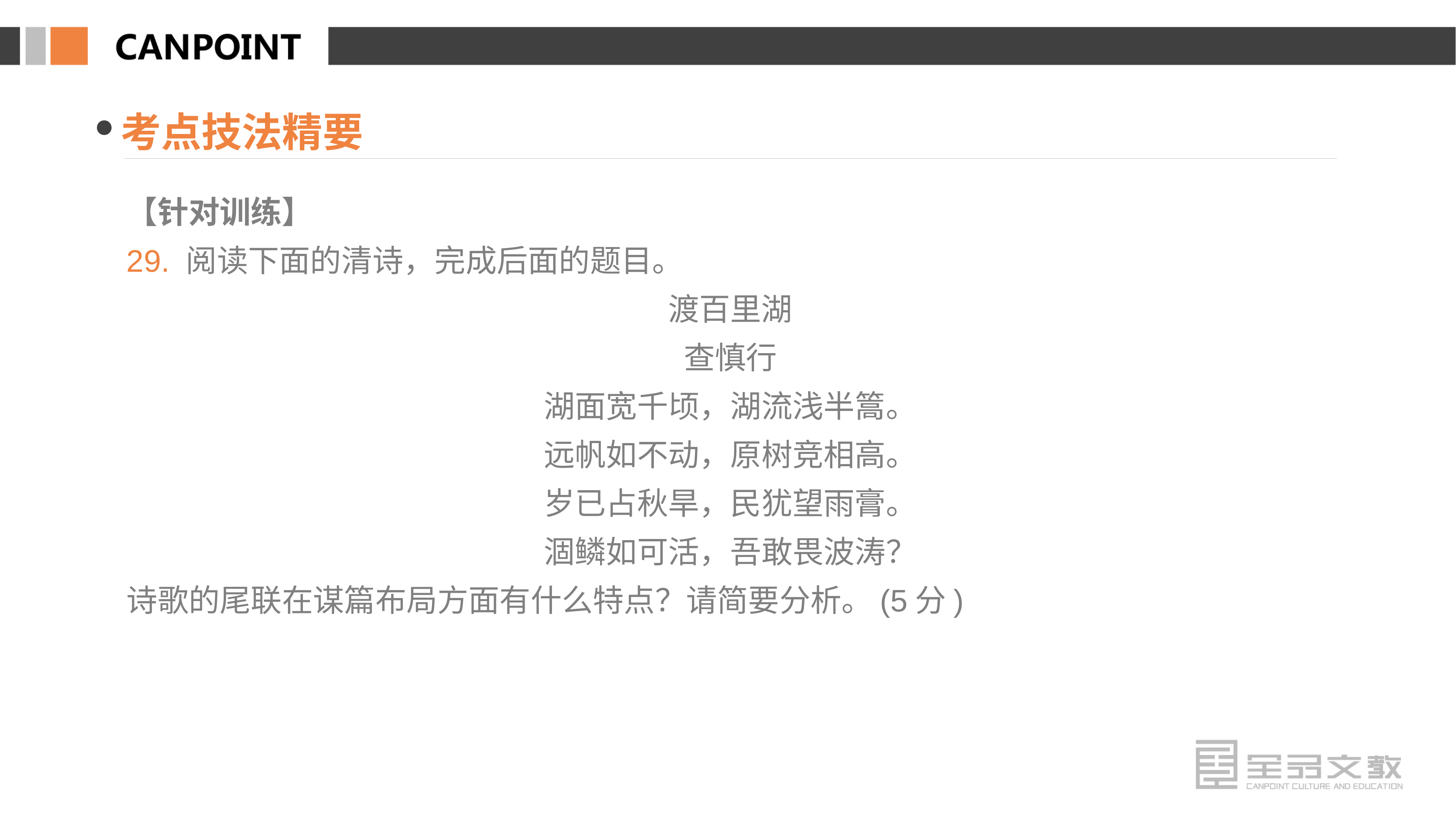

考点技法精要

【针对训练】
29. 阅读下面的清诗，完成后面的题目。
渡百里湖
查慎行
湖面宽千顷，湖流浅半篙。
远帆如不动，原树竞相高。
岁已占秋旱，民犹望雨膏。
涸鳞如可活，吾敢畏波涛？
诗歌的尾联在谋篇布局方面有什么特点？请简要分析。(5分)